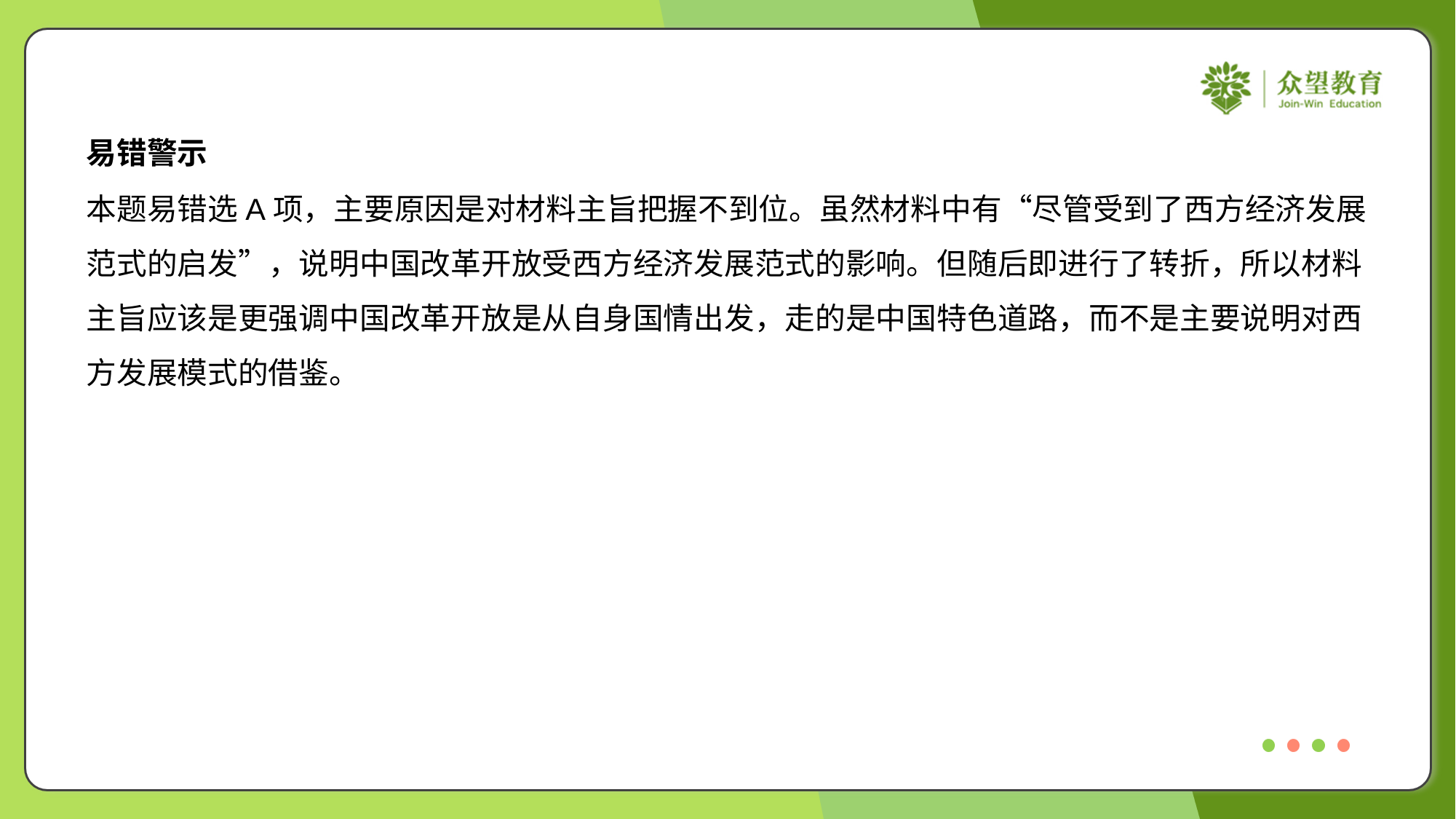

易错警示
本题易错选A项，主要原因是对材料主旨把握不到位。虽然材料中有“尽管受到了西方经济发展
范式的启发”，说明中国改革开放受西方经济发展范式的影响。但随后即进行了转折，所以材料
主旨应该是更强调中国改革开放是从自身国情出发，走的是中国特色道路，而不是主要说明对西
方发展模式的借鉴。